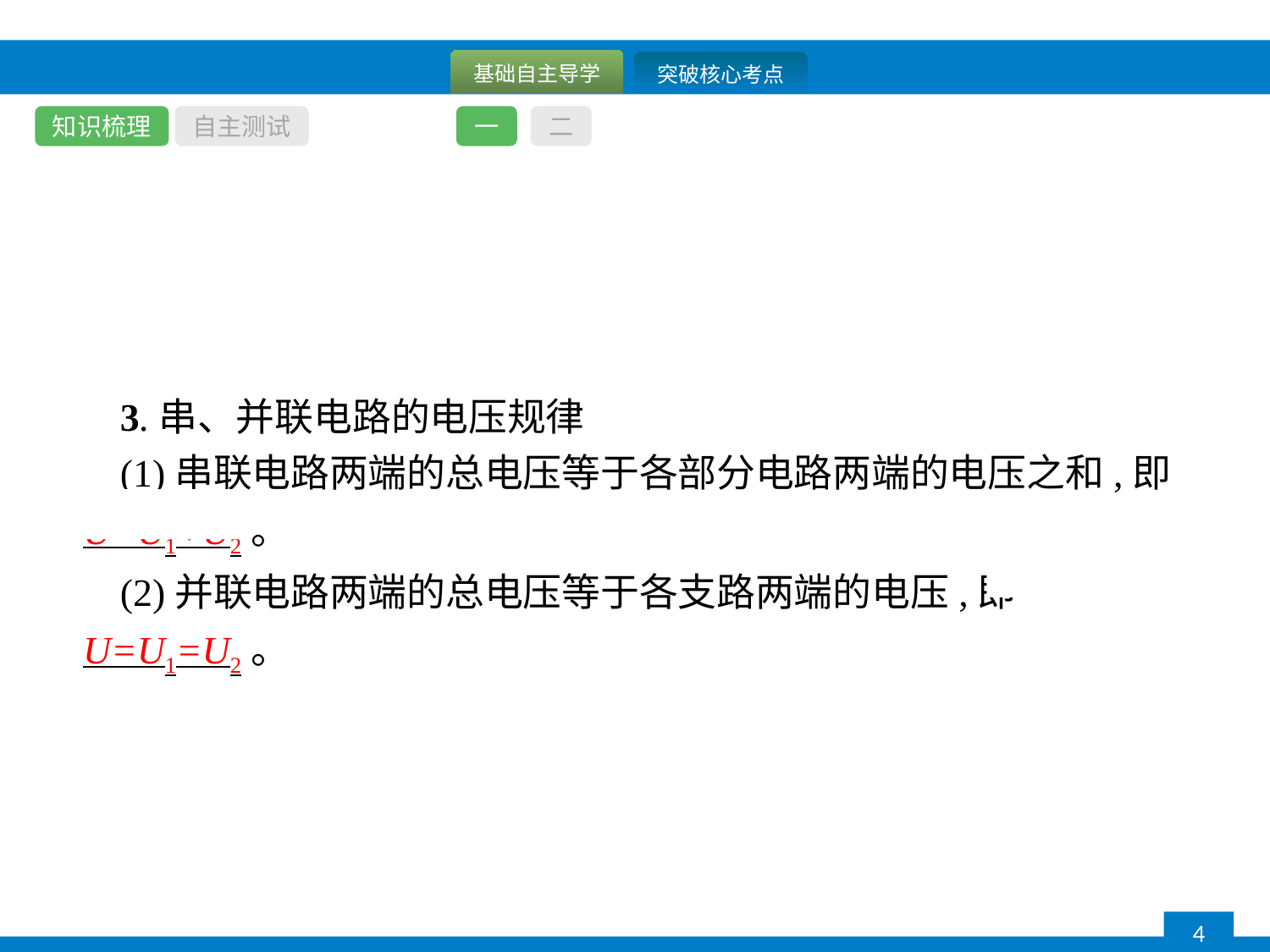

知识梳理
自主测试
一
二
3.串、并联电路的电压规律
(1)串联电路两端的总电压等于各部分电路两端的电压之和,即U=U1+U2。
(2)并联电路两端的总电压等于各支路两端的电压,即U=U1=U2。